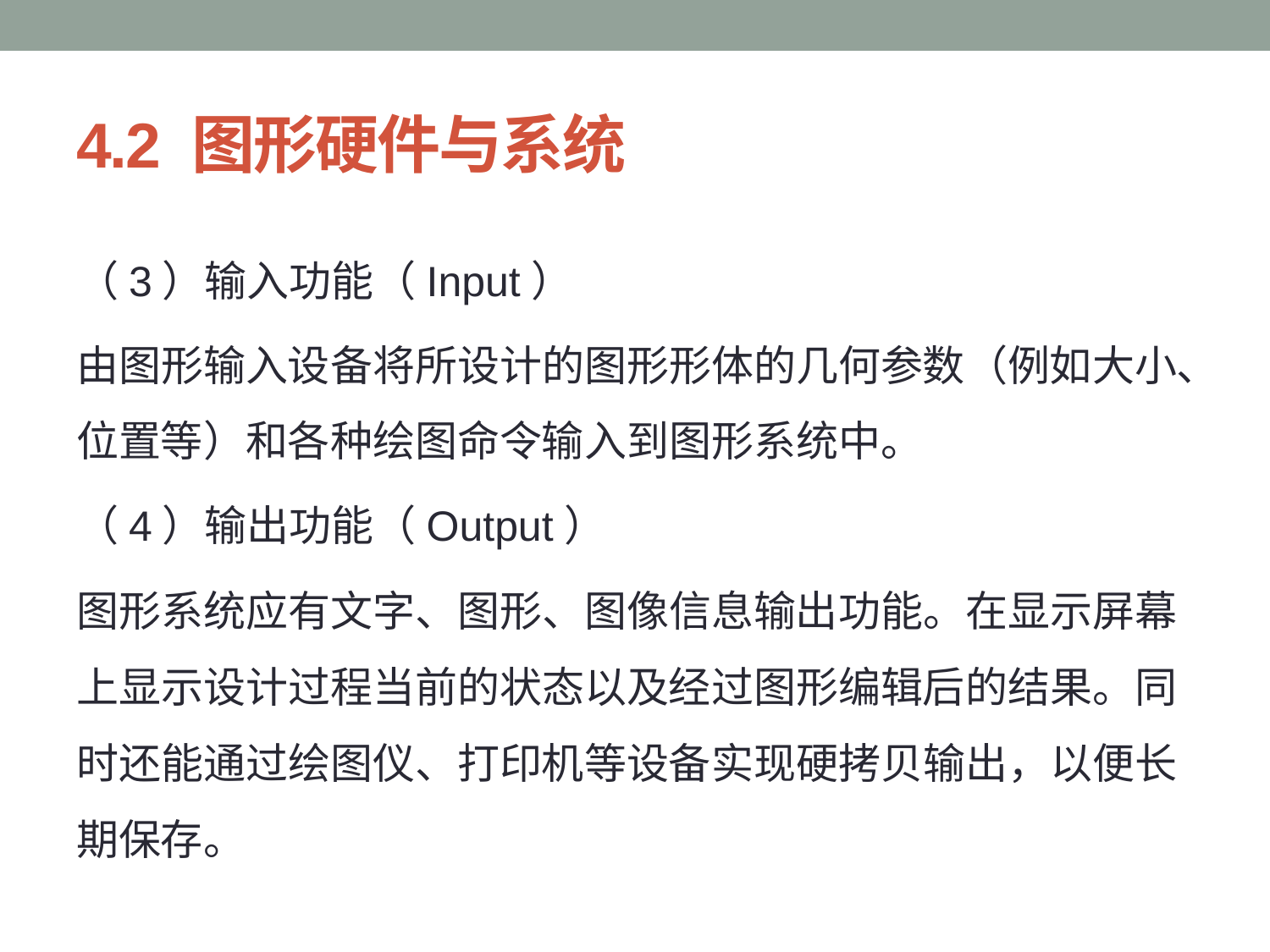

# 4.2 图形硬件与系统
（3）输入功能（Input）
由图形输入设备将所设计的图形形体的几何参数（例如大小、位置等）和各种绘图命令输入到图形系统中。
（4）输出功能（Output）
图形系统应有文字、图形、图像信息输出功能。在显示屏幕上显示设计过程当前的状态以及经过图形编辑后的结果。同时还能通过绘图仪、打印机等设备实现硬拷贝输出，以便长期保存。